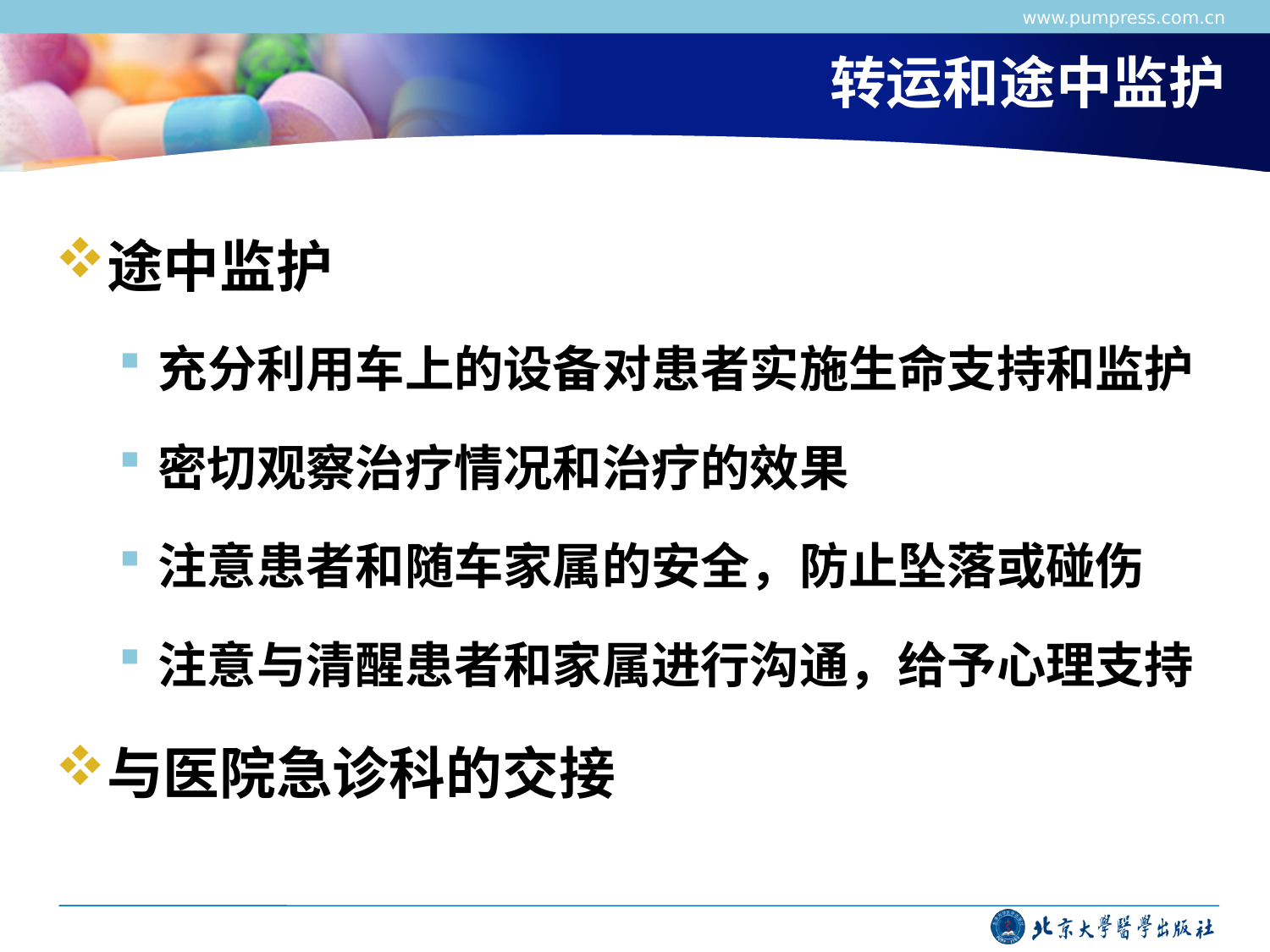

www.pumpress.com.cn
# 转运和途中监护
途中监护
充分利用车上的设备对患者实施生命支持和监护
密切观察治疗情况和治疗的效果
注意患者和随车家属的安全，防止坠落或碰伤
注意与清醒患者和家属进行沟通，给予心理支持
与医院急诊科的交接